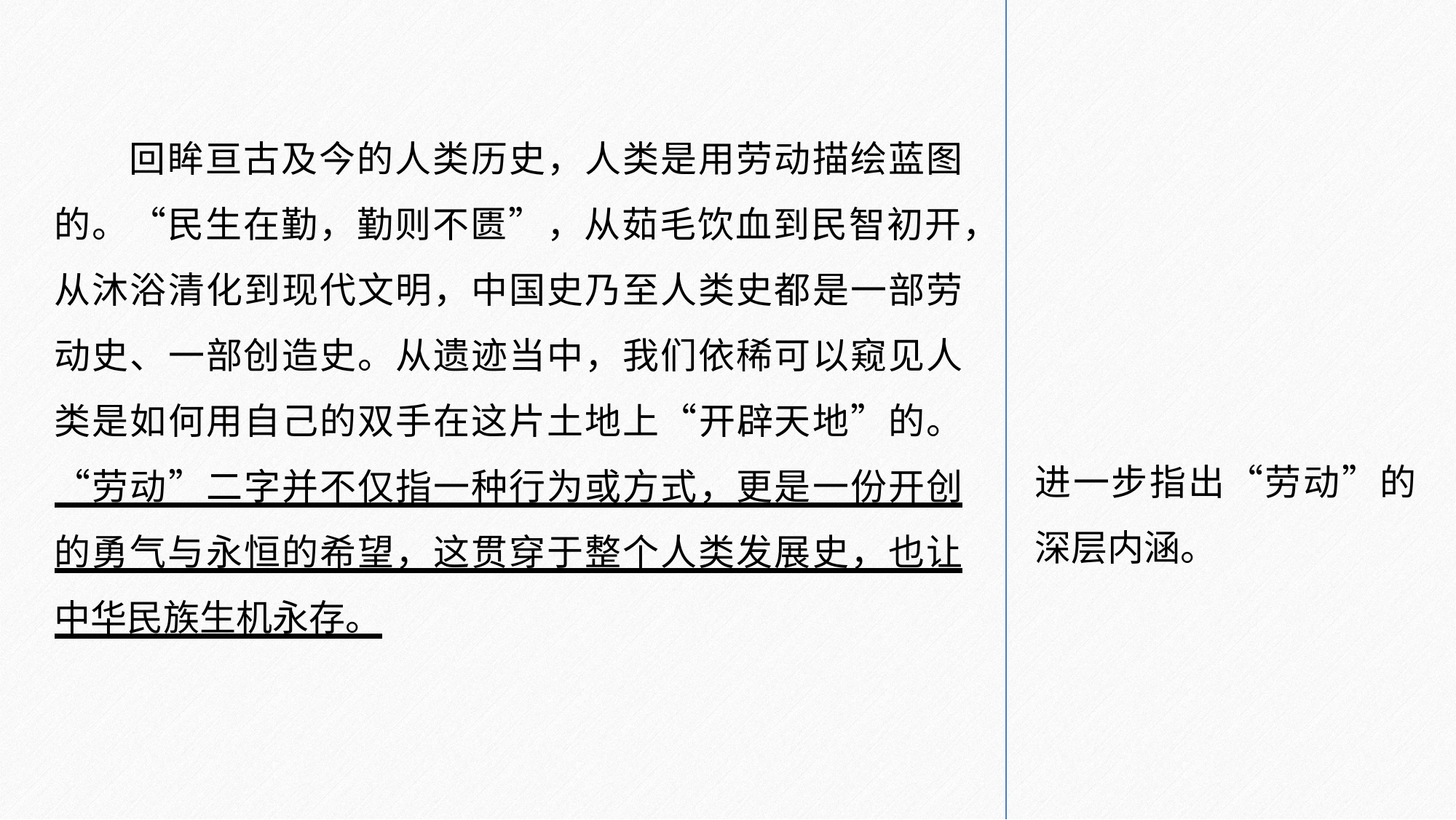

回眸亘古及今的人类历史，人类是用劳动描绘蓝图的。“民生在勤，勤则不匮”，从茹毛饮血到民智初开，从沐浴清化到现代文明，中国史乃至人类史都是一部劳动史、一部创造史。从遗迹当中，我们依稀可以窥见人类是如何用自己的双手在这片土地上“开辟天地”的。“劳动”二字并不仅指一种行为或方式，更是一份开创的勇气与永恒的希望，这贯穿于整个人类发展史，也让中华民族生机永存。
进一步指出“劳动”的深层内涵。